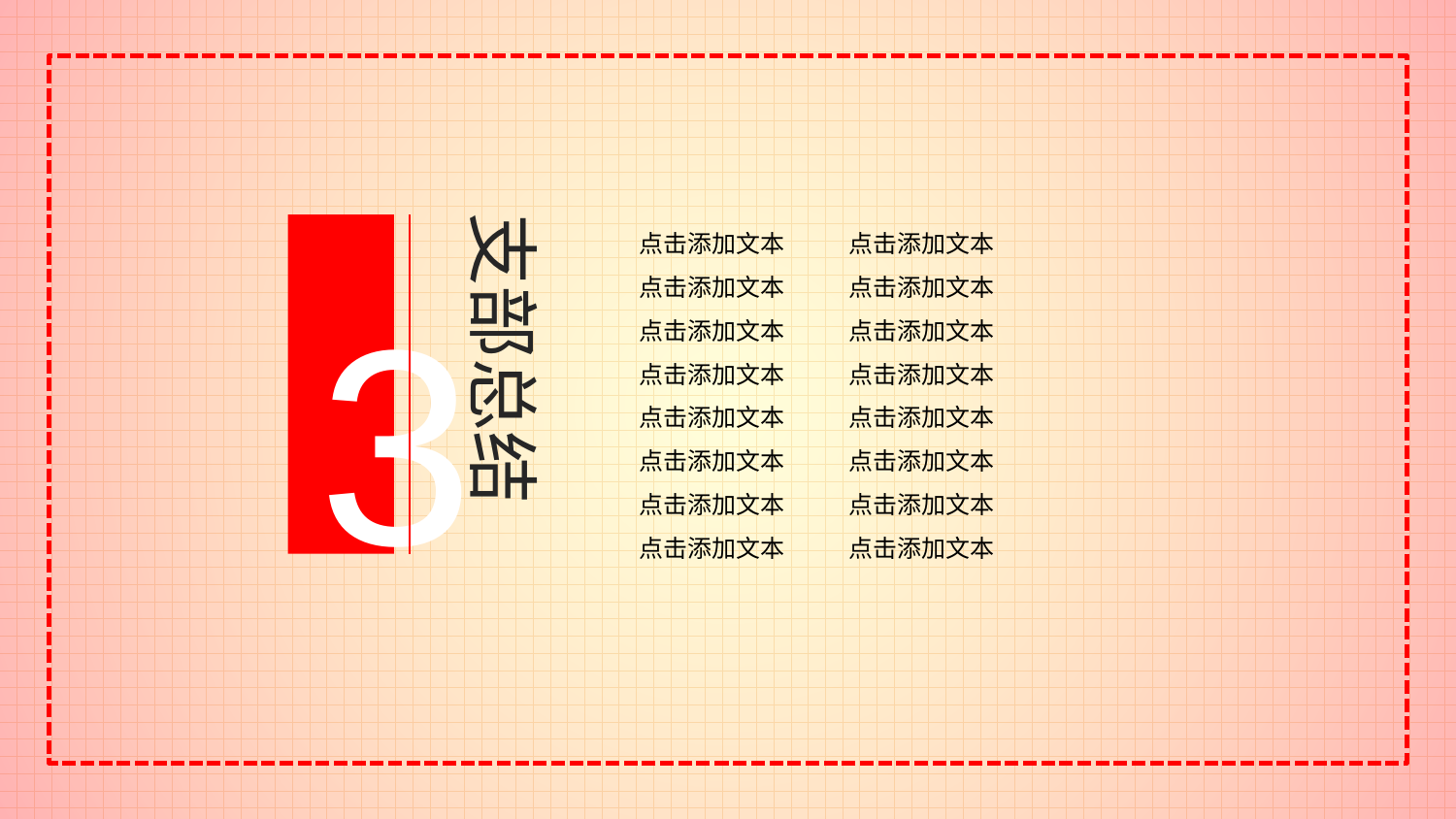

支部总结
点击添加文本            点击添加文本
点击添加文本            点击添加文本
点击添加文本            点击添加文本
点击添加文本            点击添加文本
点击添加文本            点击添加文本
点击添加文本            点击添加文本
点击添加文本            点击添加文本
点击添加文本            点击添加文本

3